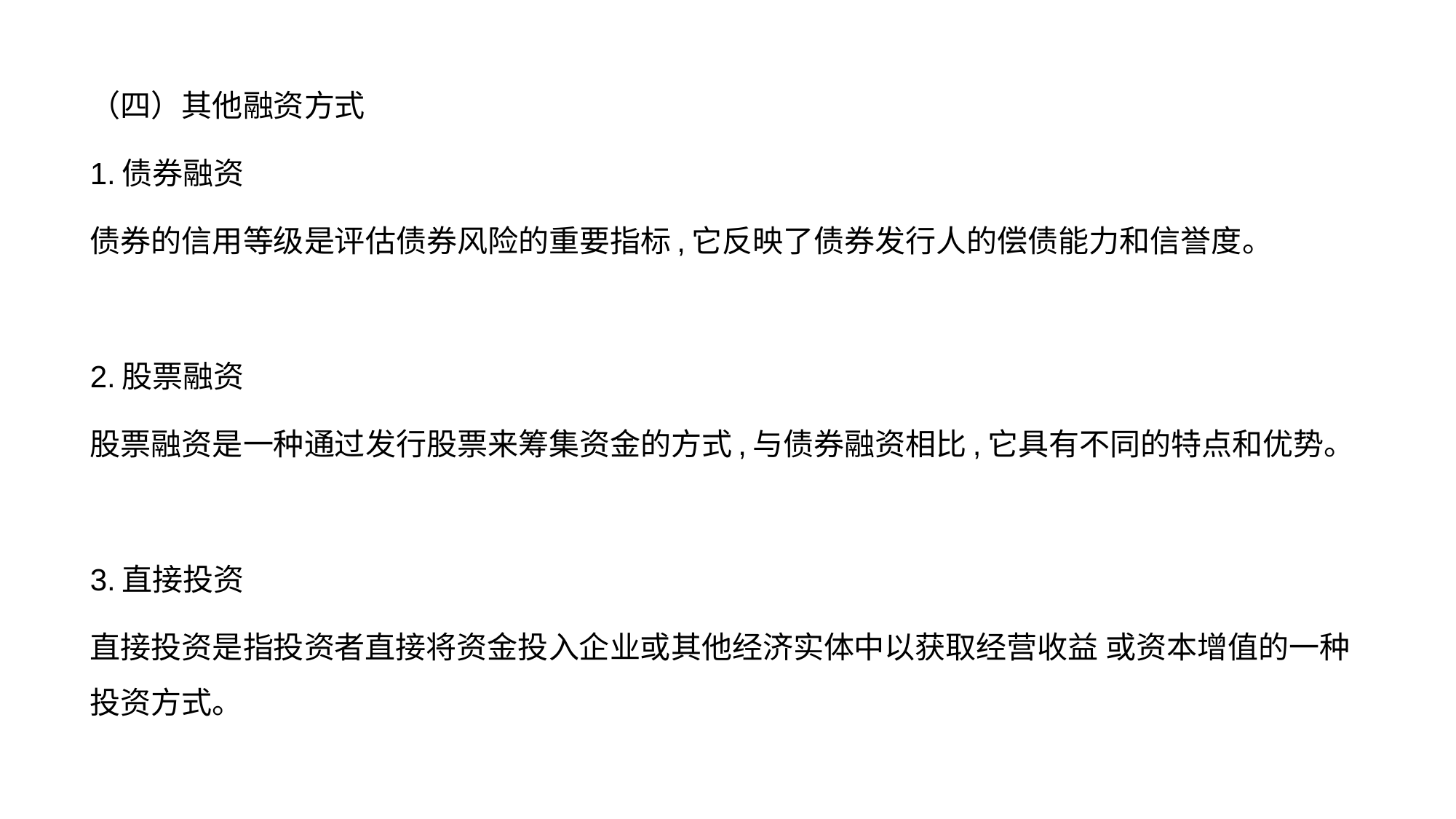

（四）其他融资方式
1.债券融资
债券的信用等级是评估债券风险的重要指标,它反映了债券发行人的偿债能力和信誉度。

2.股票融资
股票融资是一种通过发行股票来筹集资金的方式,与债券融资相比,它具有不同的特点和优势。

3.直接投资
直接投资是指投资者直接将资金投入企业或其他经济实体中以获取经营收益 或资本增值的一种投资方式。